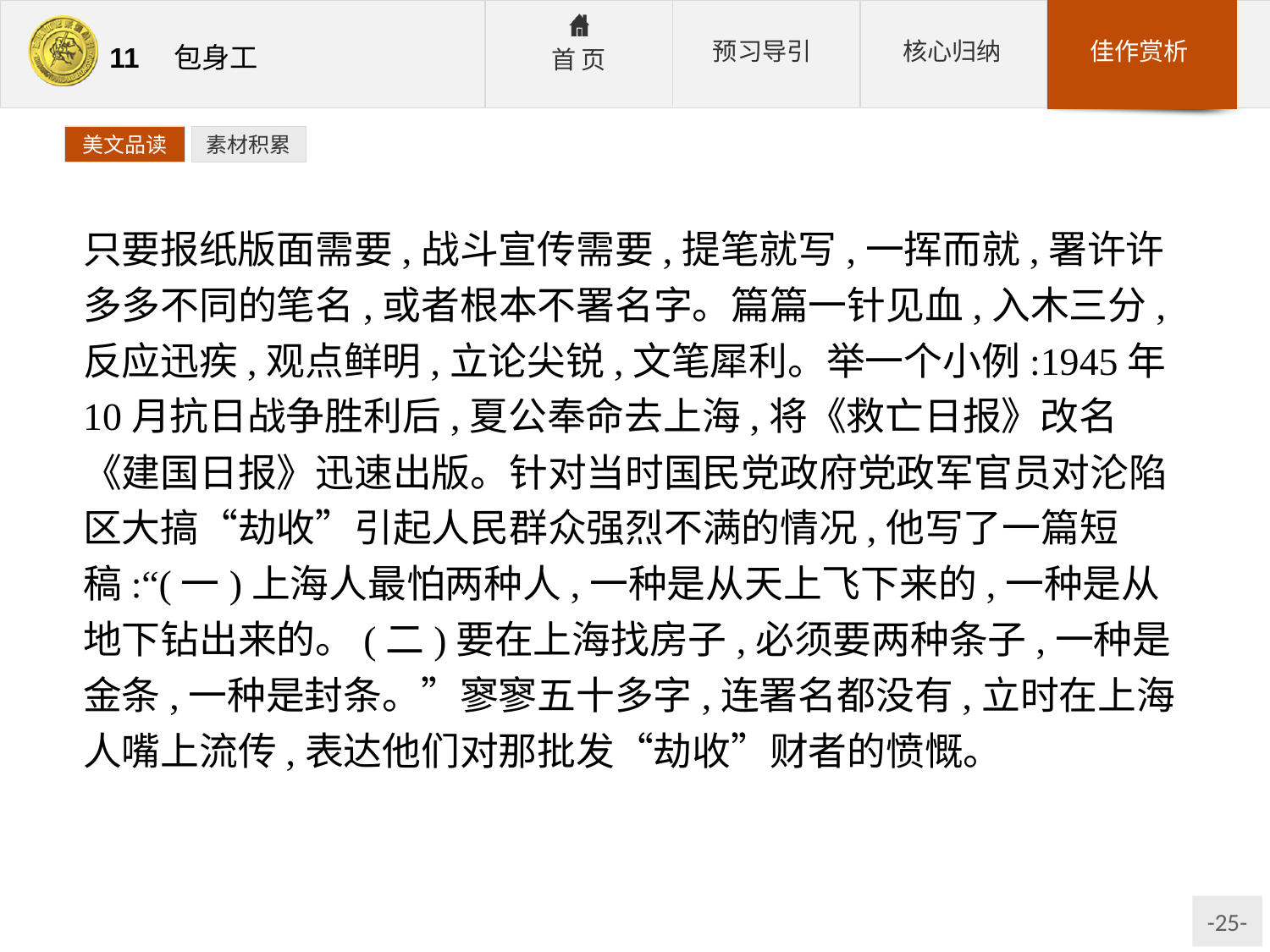

美文品读
素材积累
只要报纸版面需要,战斗宣传需要,提笔就写,一挥而就,署许许多多不同的笔名,或者根本不署名字。篇篇一针见血,入木三分,反应迅疾,观点鲜明,立论尖锐,文笔犀利。举一个小例:1945年10月抗日战争胜利后,夏公奉命去上海,将《救亡日报》改名《建国日报》迅速出版。针对当时国民党政府党政军官员对沦陷区大搞“劫收”引起人民群众强烈不满的情况,他写了一篇短稿:“(一)上海人最怕两种人,一种是从天上飞下来的,一种是从地下钻出来的。(二)要在上海找房子,必须要两种条子,一种是金条,一种是封条。”寥寥五十多字,连署名都没有,立时在上海人嘴上流传,表达他们对那批发“劫收”财者的愤慨。